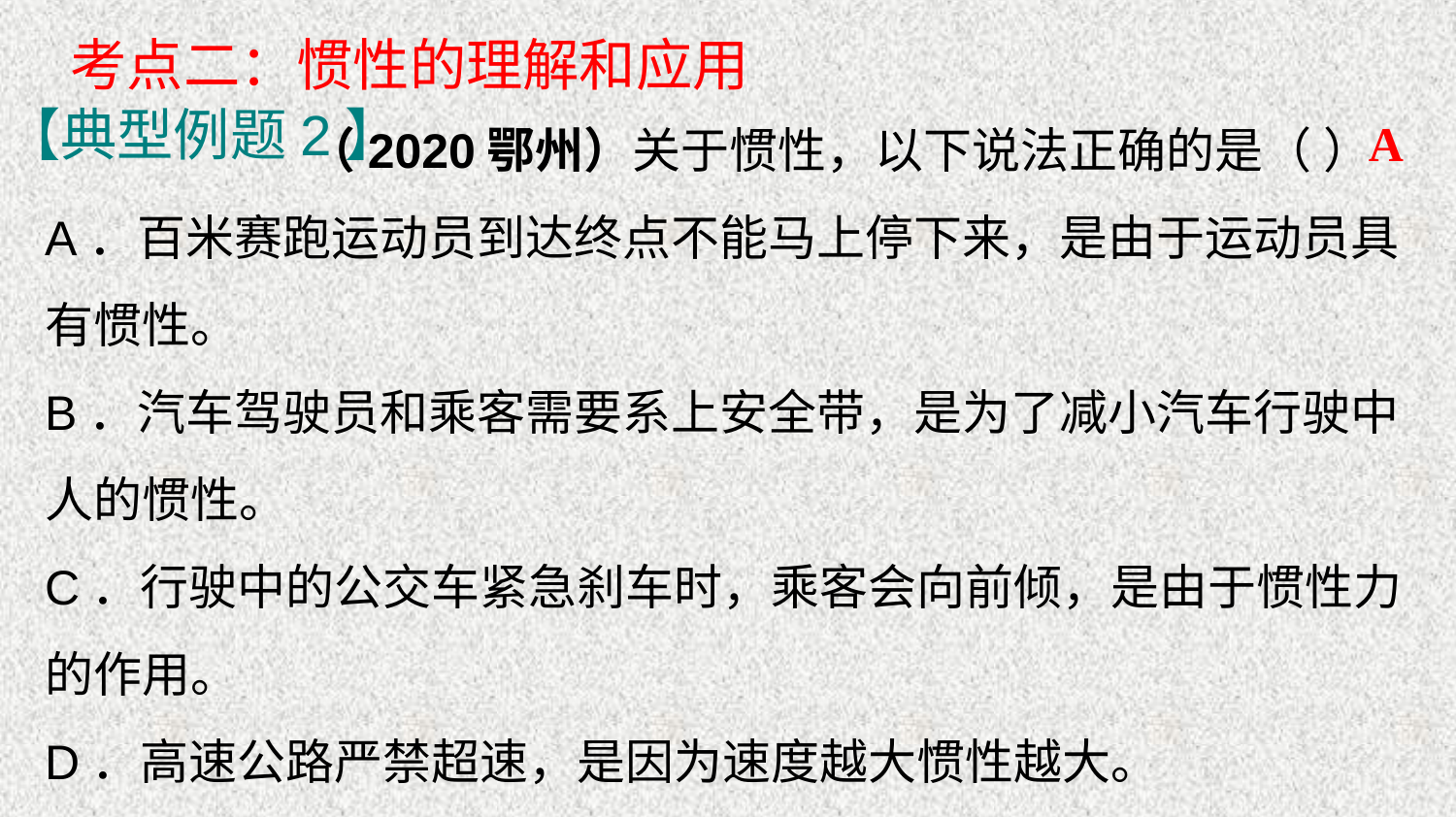

考点二：惯性的理解和应用
                       （2020鄂州）关于惯性，以下说法正确的是（ ）
A．百米赛跑运动员到达终点不能马上停下来，是由于运动员具有惯性。
B．汽车驾驶员和乘客需要系上安全带，是为了减小汽车行驶中人的惯性。
C．行驶中的公交车紧急刹车时，乘客会向前倾，是由于惯性力的作用。
D．高速公路严禁超速，是因为速度越大惯性越大。
【典型例题2】
A